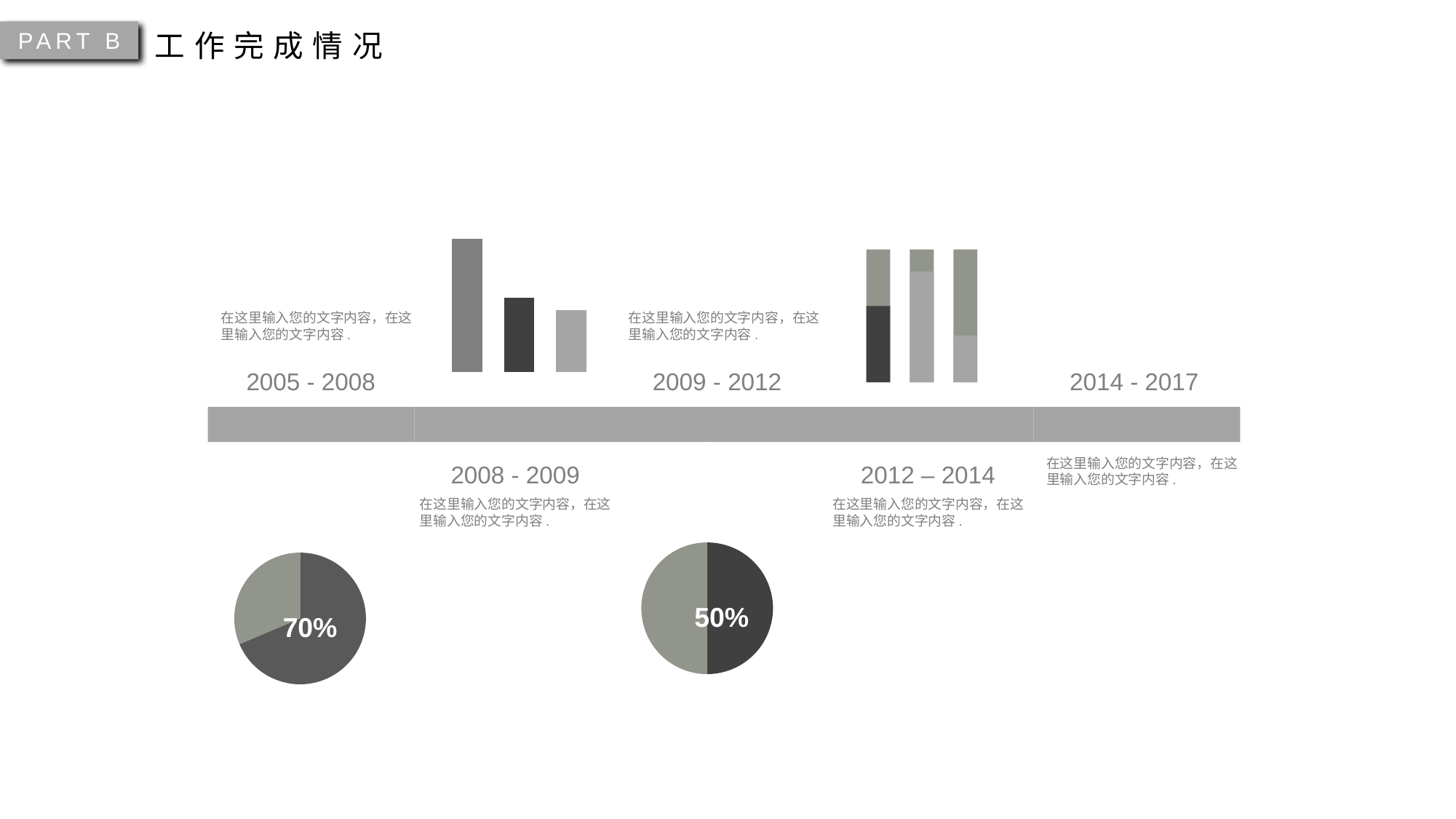

PART B
工作完成情况

### Chart:

| Category | Series 1 | Series 2 | Series 3 |
|---|---|---|---|
| Category 1 | 4.3 | 2.4 | 2.0 |

在这里输入您的文字内容，在这里输入您的文字内容.
2009 - 2012

在这里输入您的文字内容，在这里输入您的文字内容.
2005 - 2008

2014 - 2017

在这里输入您的文字内容，在这里输入您的文字内容.

### Chart:

| Category | Sales |
|---|---|
| 1st Qtr | 7.0 |
| 2nd Qtr | 3.2 |
70%

2008 - 2009
在这里输入您的文字内容，在这里输入您的文字内容.

2012 – 2014
在这里输入您的文字内容，在这里输入您的文字内容.

### Chart:

| Category | Sales |
|---|---|
| 1st Qtr | 5.0 |
| 2nd Qtr | 5.0 |
50%